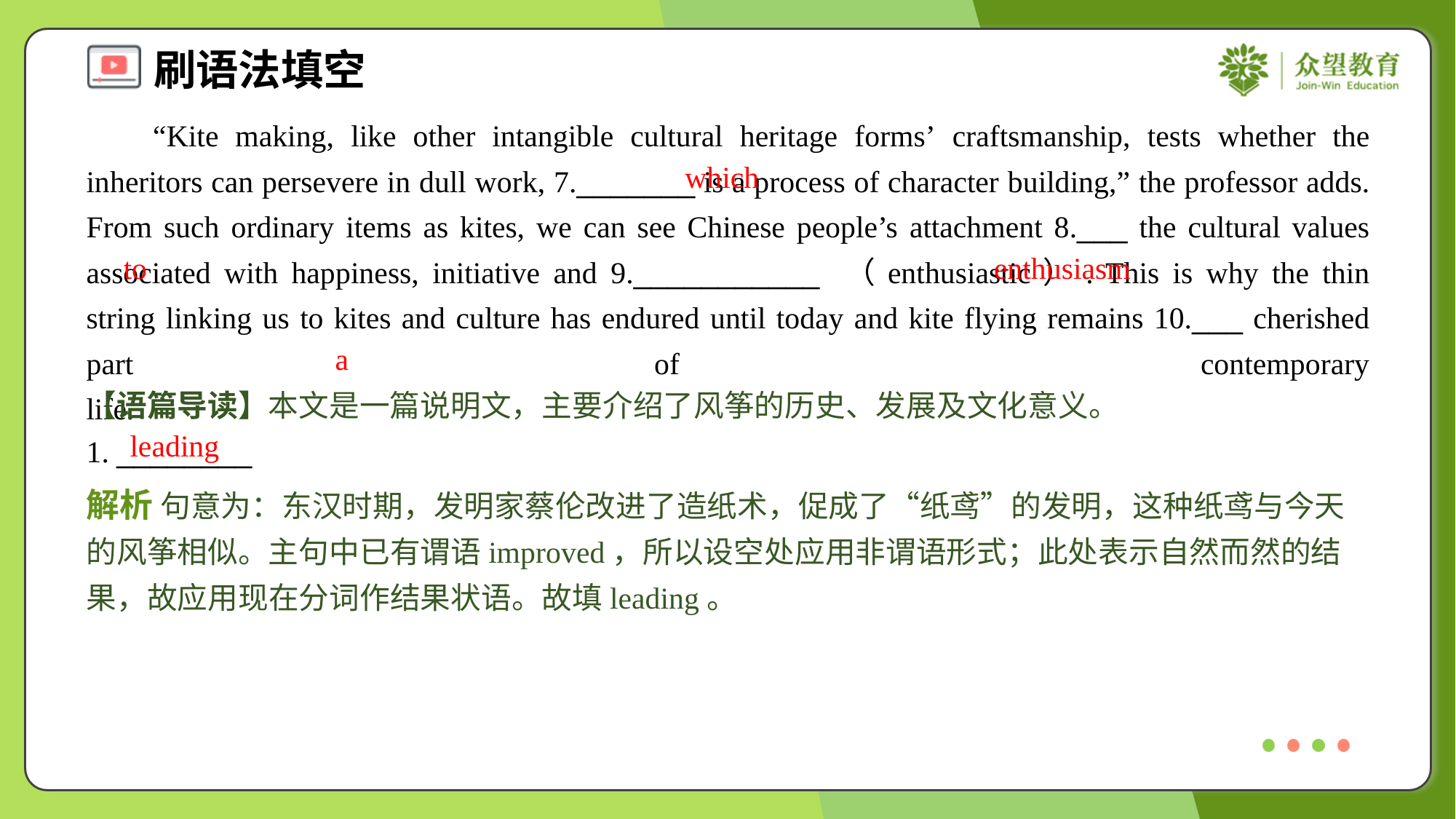

“Kite making, like other intangible cultural heritage forms’ craftsmanship, tests whether the inheritors can persevere in dull work, 7._______ is a process of character building,” the professor adds. From such ordinary items as kites, we can see Chinese people’s attachment 8.___ the cultural values associated with happiness, initiative and 9.___________ （enthusiastic）. This is why the thin string linking us to kites and culture has endured until today and kite flying remains 10.___ cherished part of contemporary life.#1.3
which
to
enthusiasm
a
【语篇导读】本文是一篇说明文，主要介绍了风筝的历史、发展及文化意义。
leading
1. ________
解析 句意为：东汉时期，发明家蔡伦改进了造纸术，促成了“纸鸢”的发明，这种纸鸢与今天的风筝相似。主句中已有谓语improved，所以设空处应用非谓语形式；此处表示自然而然的结果，故应用现在分词作结果状语。故填leading。